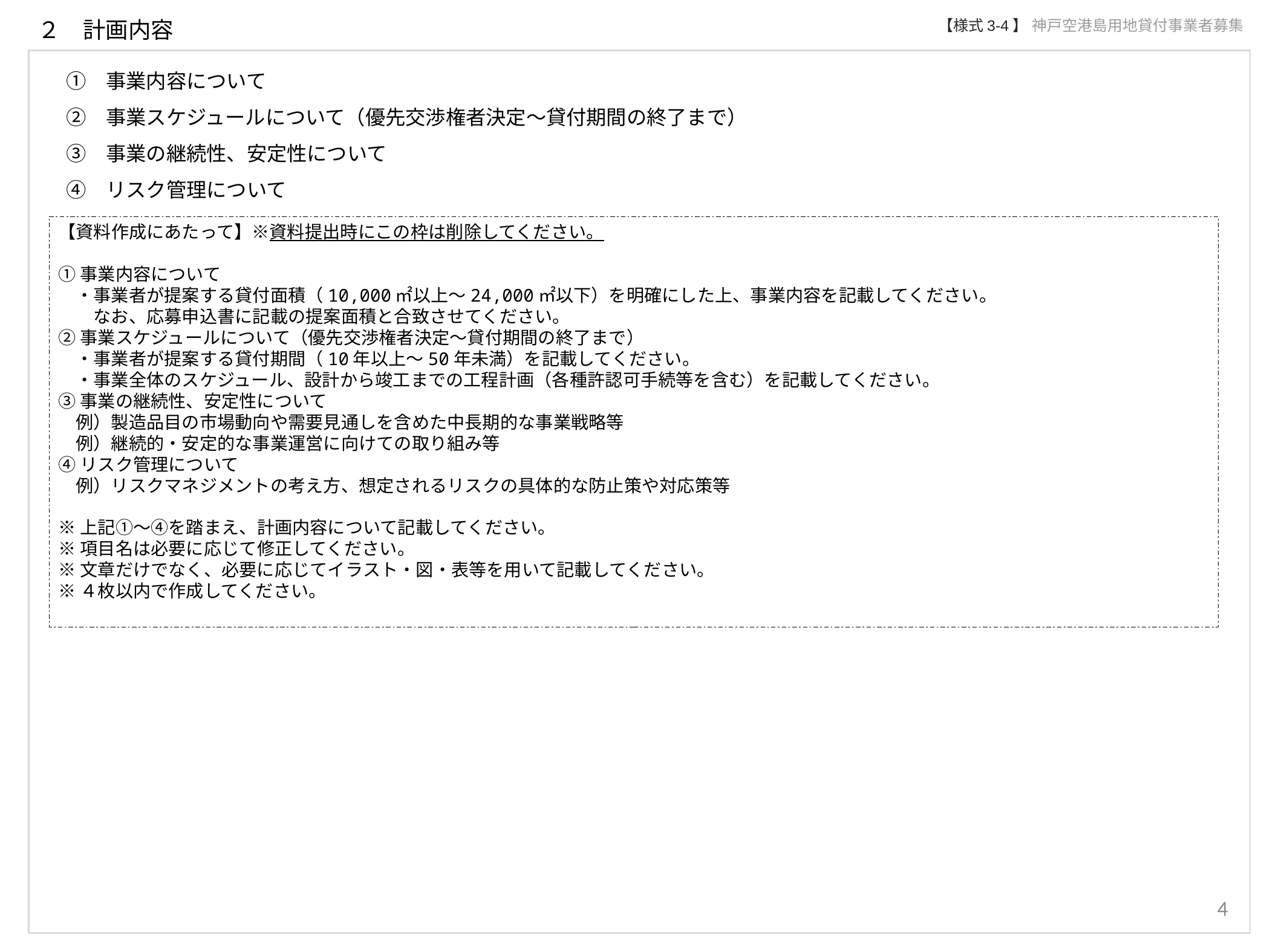

２　計画内容

【様式3-4】
神戸空港島用地貸付事業者募集

　①　事業内容について
　②　事業スケジュールについて（優先交渉権者決定～貸付期間の終了まで）
　③　事業の継続性、安定性について
　④　リスク管理について
【資料作成にあたって】※資料提出時にこの枠は削除してください。

①事業内容について
　・事業者が提案する貸付面積（10,000㎡以上～24,000㎡以下）を明確にした上、事業内容を記載してください。
　　なお、応募申込書に記載の提案面積と合致させてください。
②事業スケジュールについて（優先交渉権者決定～貸付期間の終了まで）
　・事業者が提案する貸付期間（10年以上～50年未満）を記載してください。
　・事業全体のスケジュール、設計から竣工までの工程計画（各種許認可手続等を含む）を記載してください。
③事業の継続性、安定性について
　例）製造品目の市場動向や需要見通しを含めた中長期的な事業戦略等
　例）継続的・安定的な事業運営に向けての取り組み等
④リスク管理について
　例）リスクマネジメントの考え方、想定されるリスクの具体的な防止策や対応策等

※上記①～④を踏まえ、計画内容について記載してください。
※項目名は必要に応じて修正してください。
※文章だけでなく、必要に応じてイラスト・図・表等を用いて記載してください。
※４枚以内で作成してください。

4